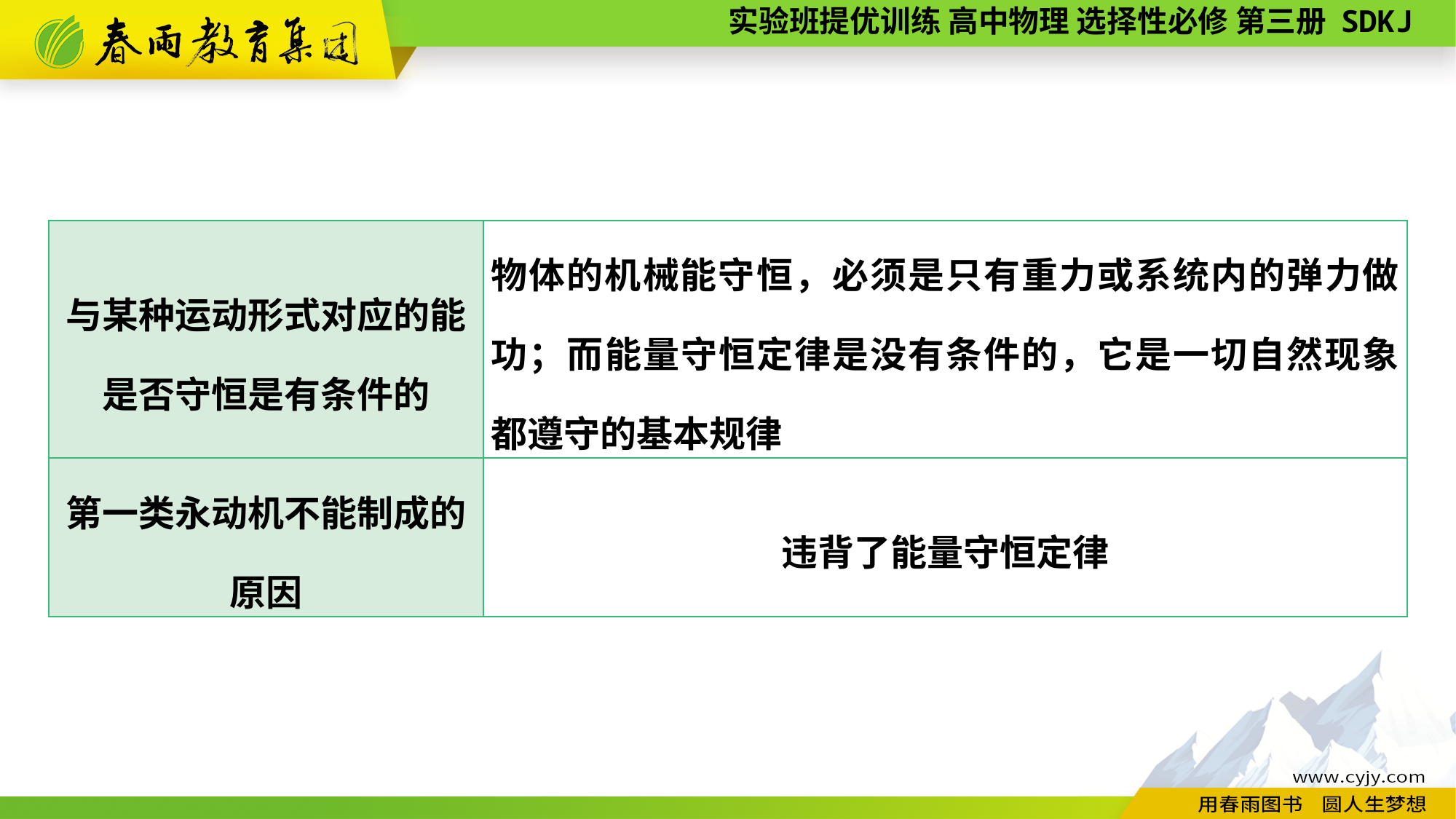

| 与某种运动形式对应的能是否守恒是有条件的 | 物体的机械能守恒，必须是只有重力或系统内的弹力做功；而能量守恒定律是没有条件的，它是一切自然现象都遵守的基本规律 |
| --- | --- |
| 第一类永动机不能制成的原因 | 违背了能量守恒定律 |